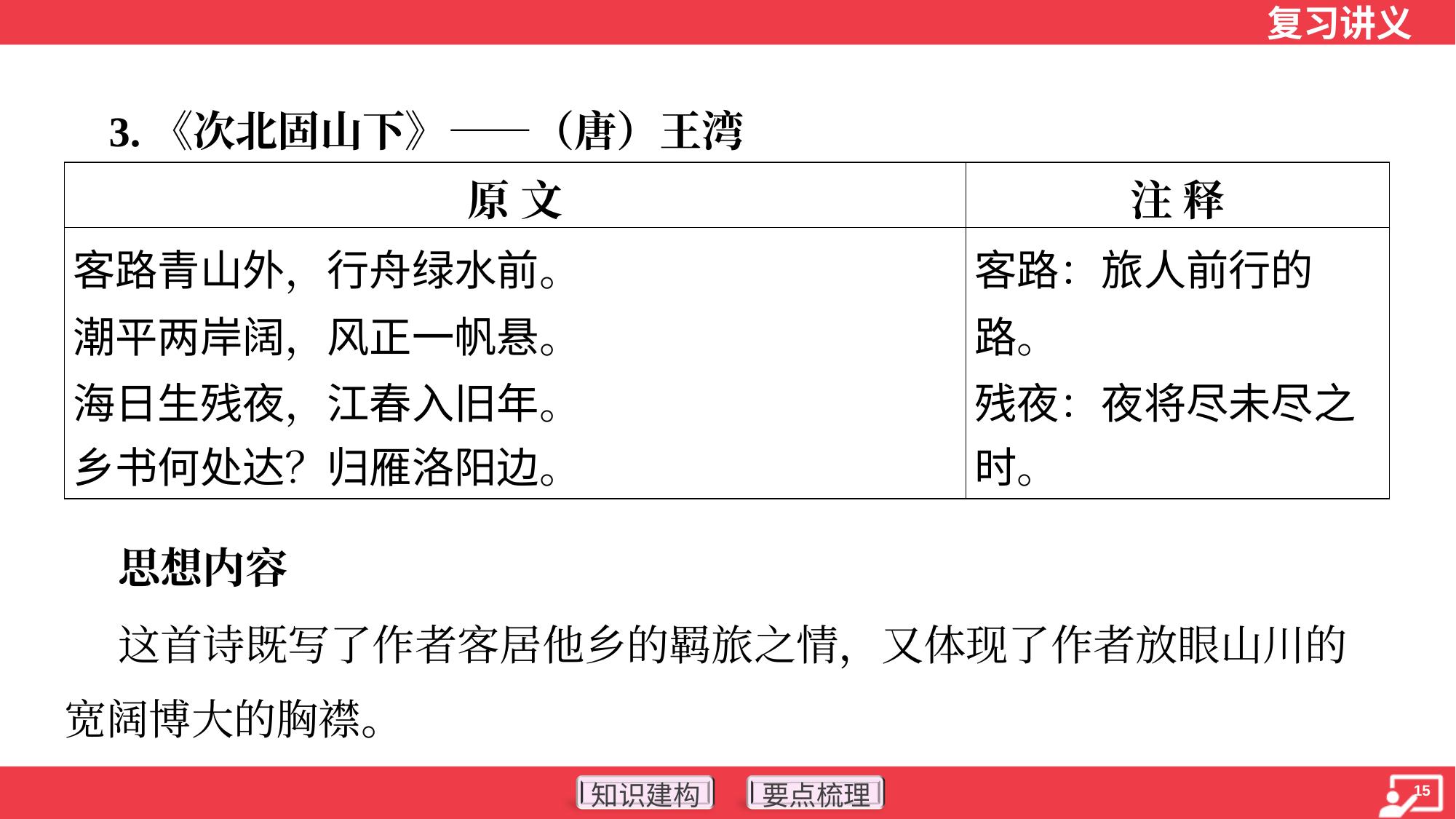

3.《次北固山下》——（唐）王湾
| 原 文 | 注 释 |
| --- | --- |
| 客路青山外，行舟绿水前。 潮平两岸阔，风正一帆悬。 海日生残夜，江春入旧年。 乡书何处达？归雁洛阳边。 | 客路：旅人前行的 路。 残夜：夜将尽未尽之 时。 |
    思想内容
    这首诗既写了作者客居他乡的羁旅之情，又体现了作者放眼山川的
宽阔博大的胸襟。